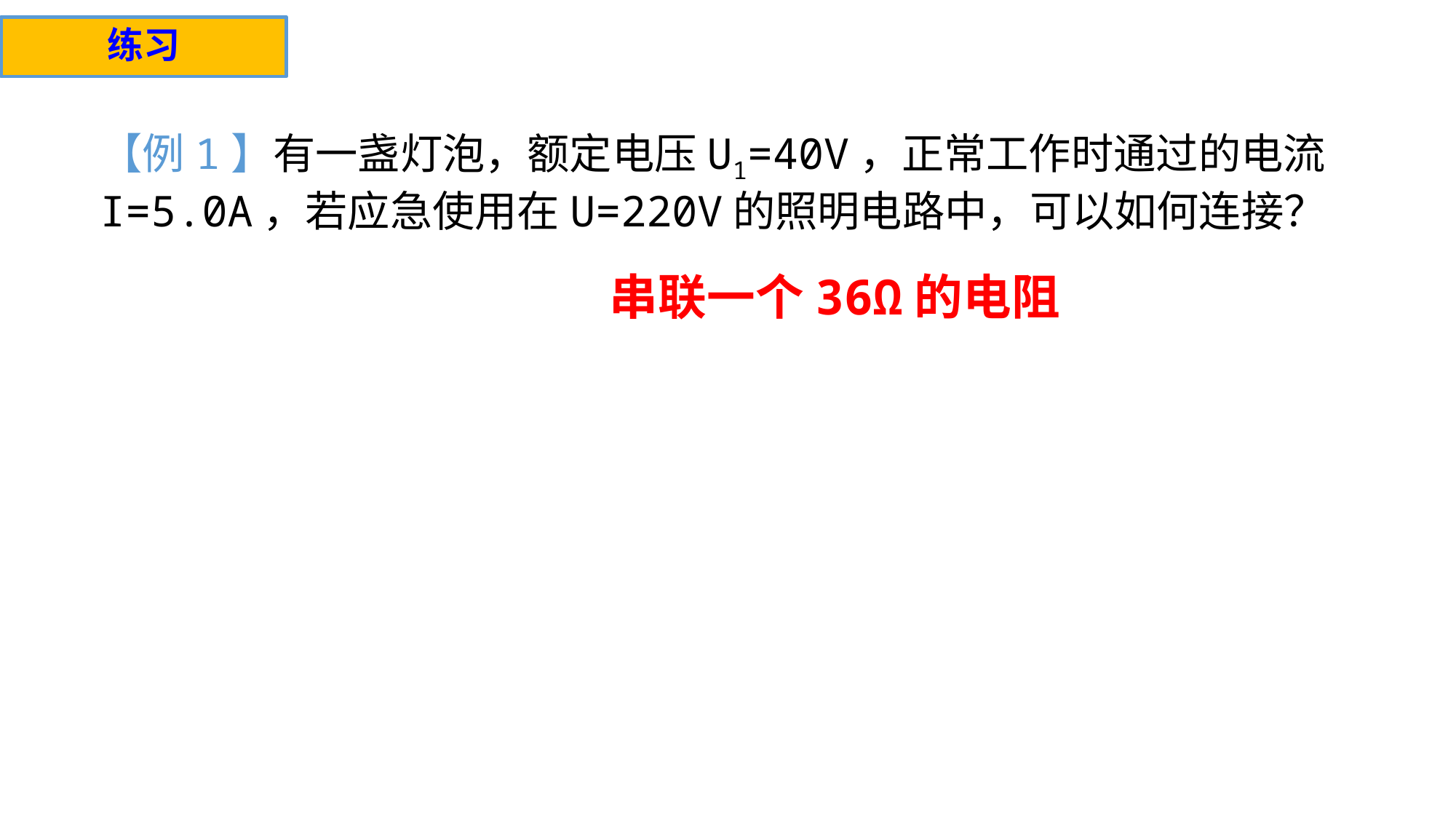

练习
【例1】有一盏灯泡，额定电压U1=40V，正常工作时通过的电流I=5.0A，若应急使用在U=220V的照明电路中，可以如何连接？
串联一个36Ω的电阻